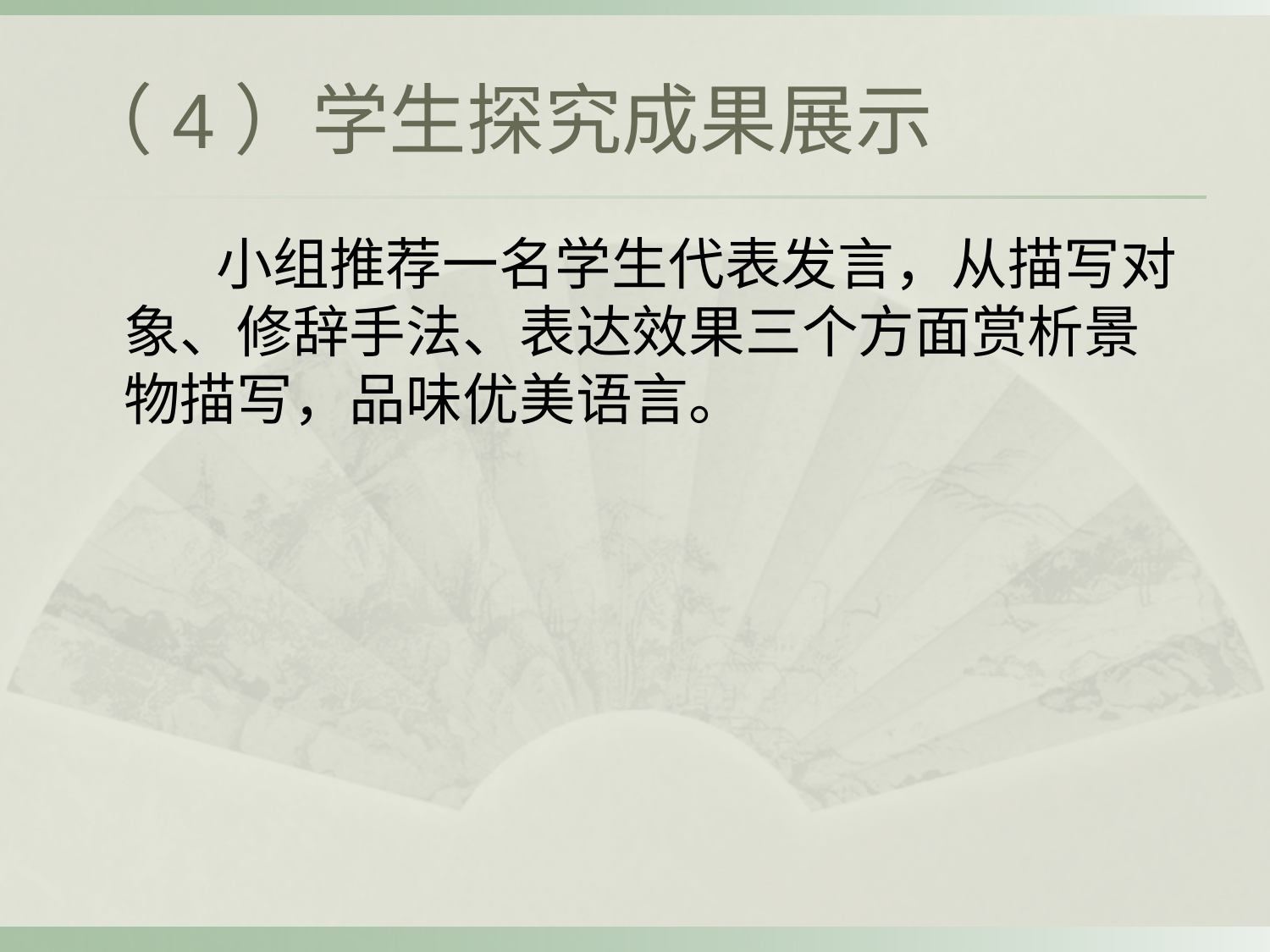

# （4）学生探究成果展示
          小组推荐一名学生代表发言，从描写对象、修辞手法、表达效果三个方面赏析景物描写，品味优美语言。